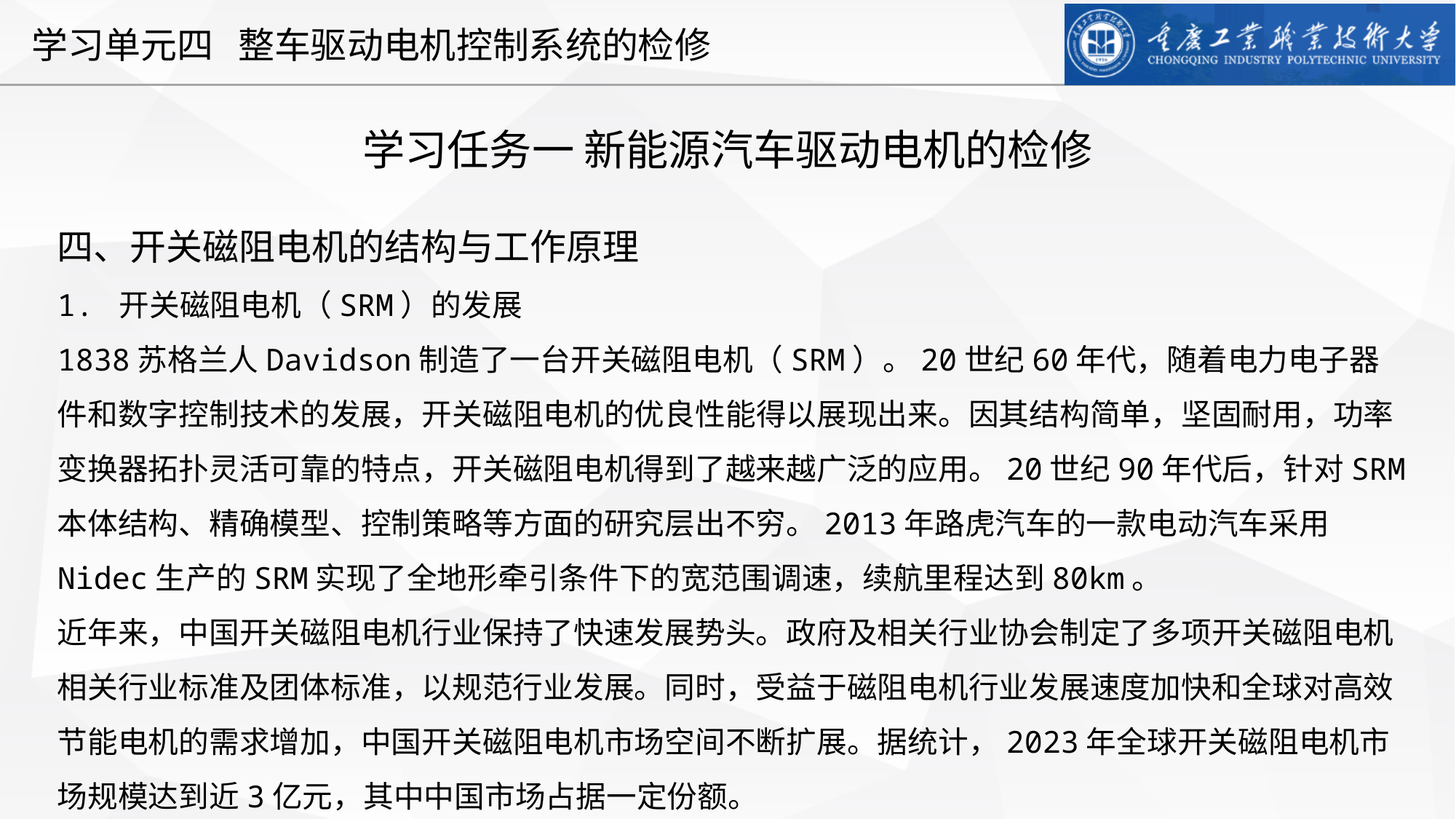

学习任务一 新能源汽车驱动电机的检修
四、开关磁阻电机的结构与工作原理
1. 开关磁阻电机（SRM）的发展
1838苏格兰人Davidson制造了一台开关磁阻电机（SRM）。20世纪60年代，随着电力电子器件和数字控制技术的发展，开关磁阻电机的优良性能得以展现出来。因其结构简单，坚固耐用，功率变换器拓扑灵活可靠的特点，开关磁阻电机得到了越来越广泛的应用。20世纪90年代后，针对SRM本体结构、精确模型、控制策略等方面的研究层出不穷。2013年路虎汽车的一款电动汽车采用Nidec生产的SRM实现了全地形牵引条件下的宽范围调速，续航里程达到80km。
近年来，中国开关磁阻电机行业保持了快速发展势头。政府及相关行业协会制定了多项开关磁阻电机相关行业标准及团体标准，以规范行业发展。同时，受益于磁阻电机行业发展速度加快和全球对高效节能电机的需求增加，中国开关磁阻电机市场空间不断扩展。据统计，2023年全球开关磁阻电机市场规模达到近3亿元，其中中国市场占据一定份额。